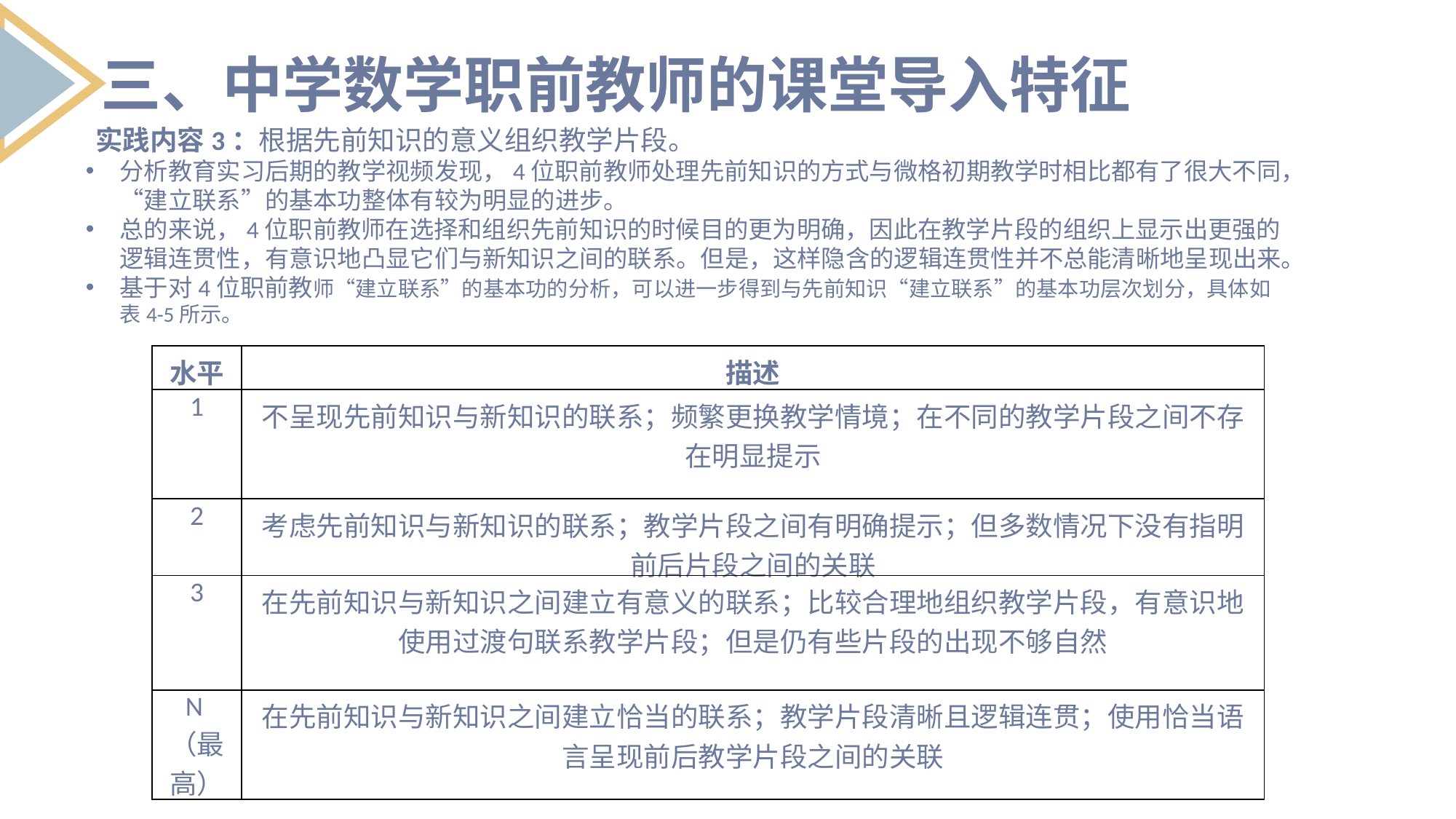

三、中学数学职前教师的课堂导入特征

 实践内容3：根据先前知识的意义组织教学片段。
分析教育实习后期的教学视频发现，4位职前教师处理先前知识的方式与微格初期教学时相比都有了很大不同，“建立联系”的基本功整体有较为明显的进步。
总的来说，4位职前教师在选择和组织先前知识的时候目的更为明确，因此在教学片段的组织上显示出更强的逻辑连贯性，有意识地凸显它们与新知识之间的联系。但是，这样隐含的逻辑连贯性并不总能清晰地呈现出来。
基于对4位职前教师“建立联系”的基本功的分析，可以进一步得到与先前知识“建立联系”的基本功层次划分，具体如表4-5所示。
| 水平 | 描述 |
| --- | --- |
| 1 | 不呈现先前知识与新知识的联系；频繁更换教学情境；在不同的教学片段之间不存在明显提示 |
| 2 | 考虑先前知识与新知识的联系；教学片段之间有明确提示；但多数情况下没有指明前后片段之间的关联 |
| 3 | 在先前知识与新知识之间建立有意义的联系；比较合理地组织教学片段，有意识地使用过渡句联系教学片段；但是仍有些片段的出现不够自然 |
| N（最高） | 在先前知识与新知识之间建立恰当的联系；教学片段清晰且逻辑连贯；使用恰当语言呈现前后教学片段之间的关联 |